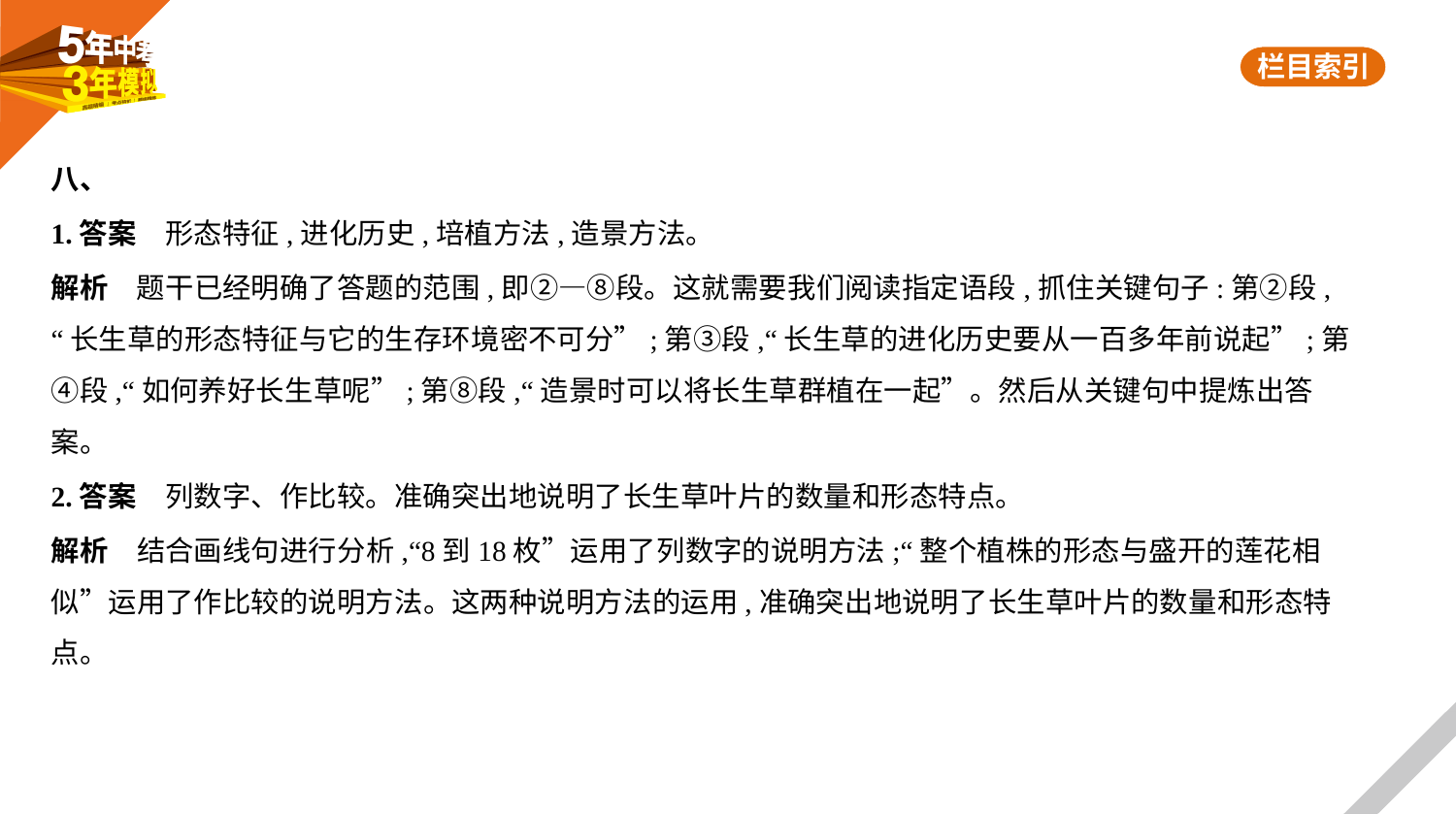

八、
1.答案　形态特征,进化历史,培植方法,造景方法。
解析　题干已经明确了答题的范围,即②—⑧段。这就需要我们阅读指定语段,抓住关键句子:第②段,
“长生草的形态特征与它的生存环境密不可分”;第③段,“长生草的进化历史要从一百多年前说起”;第
④段,“如何养好长生草呢”;第⑧段,“造景时可以将长生草群植在一起”。然后从关键句中提炼出答
案。
2.答案　列数字、作比较。准确突出地说明了长生草叶片的数量和形态特点。
解析　结合画线句进行分析,“8到18枚”运用了列数字的说明方法;“整个植株的形态与盛开的莲花相
似”运用了作比较的说明方法。这两种说明方法的运用,准确突出地说明了长生草叶片的数量和形态特
点。